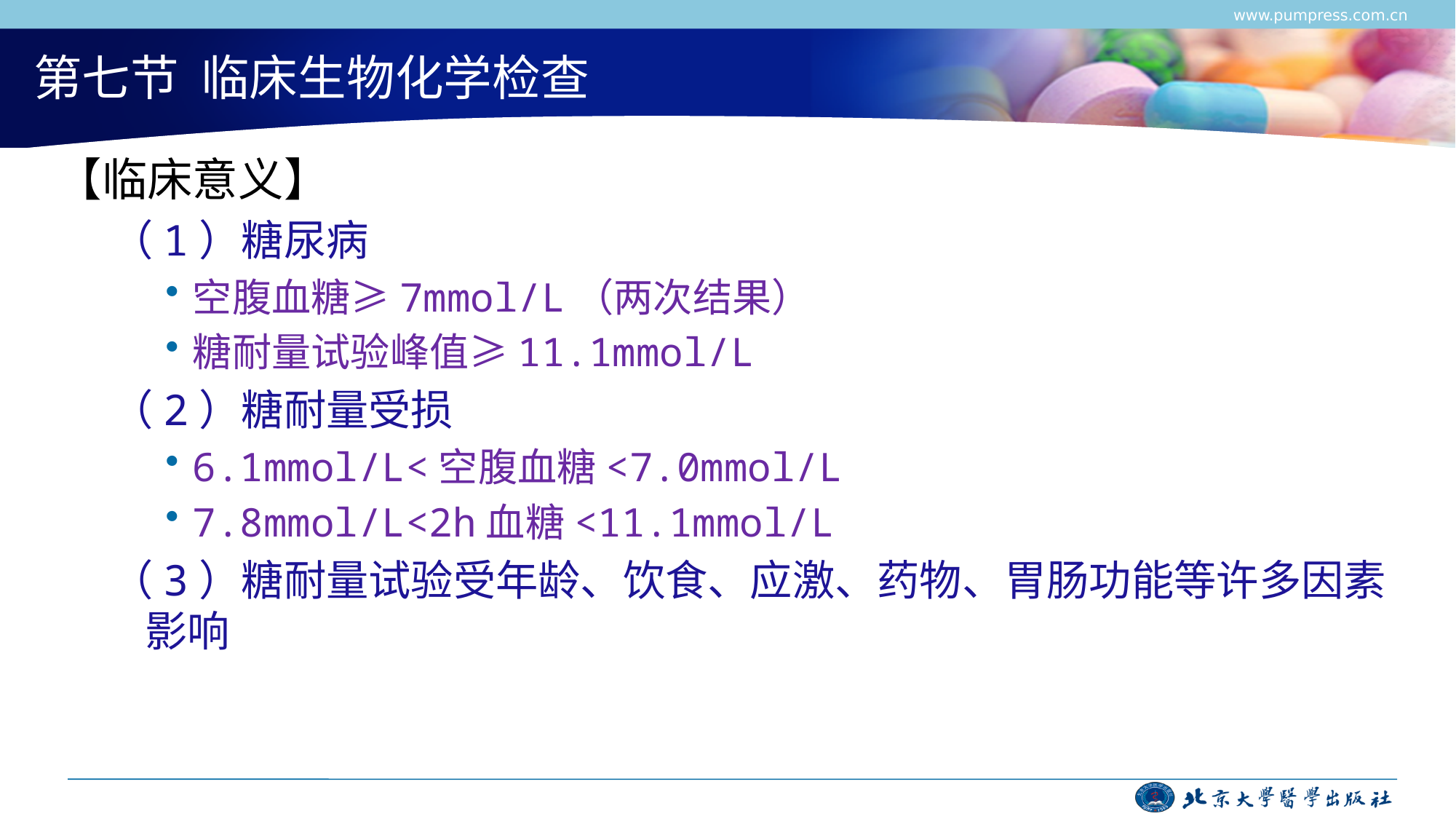

www.pumpress.com.cn
# 第七节  临床生物化学检查
【临床意义】
（1）糖尿病
空腹血糖≥7mmol/L（两次结果）
糖耐量试验峰值≥11.1mmol/L
（2）糖耐量受损
6.1mmol/L<空腹血糖<7.0mmol/L
7.8mmol/L<2h血糖<11.1mmol/L
（3）糖耐量试验受年龄、饮食、应激、药物、胃肠功能等许多因素影响